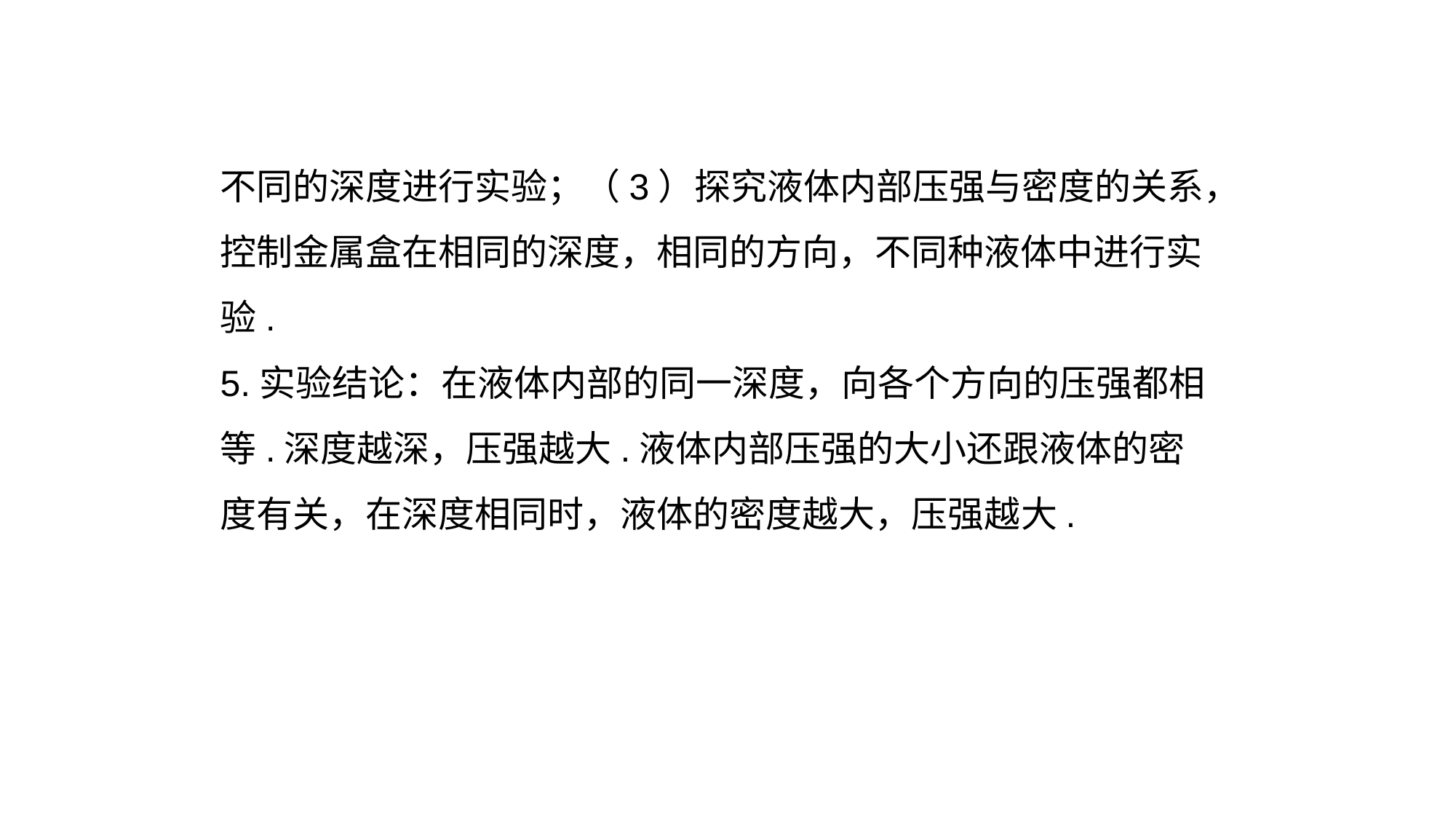

不同的深度进行实验；（3）探究液体内部压强与密度的关系，控制金属盒在相同的深度，相同的方向，不同种液体中进行实验.
5.实验结论：在液体内部的同一深度，向各个方向的压强都相等.深度越深，压强越大.液体内部压强的大小还跟液体的密度有关，在深度相同时，液体的密度越大，压强越大.